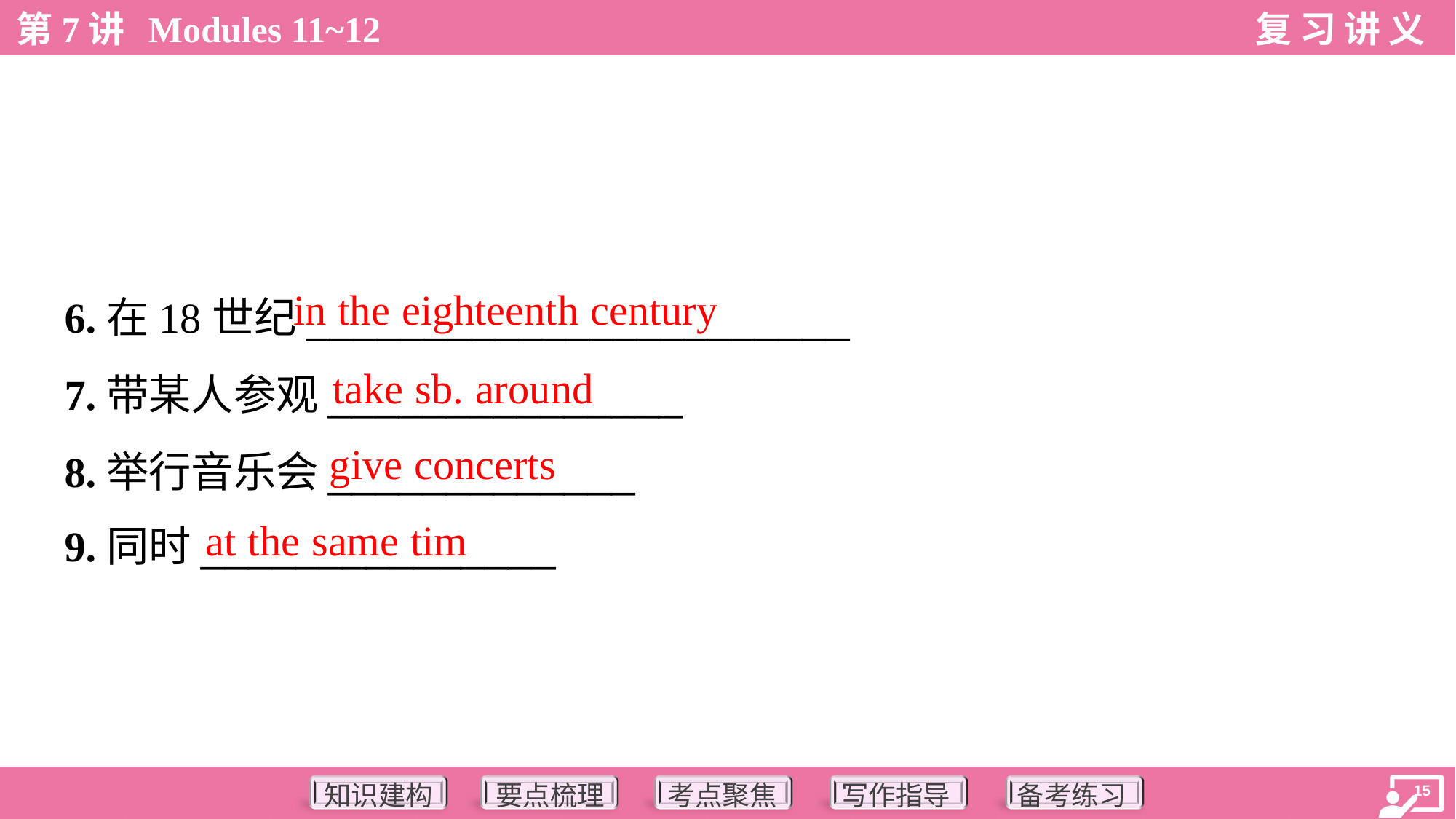

in the eighteenth century
6.在18世纪_______________________
7.带某人参观_______________
8.举行音乐会_____________
9.同时_______________
take sb. around
give concerts
at the same tim